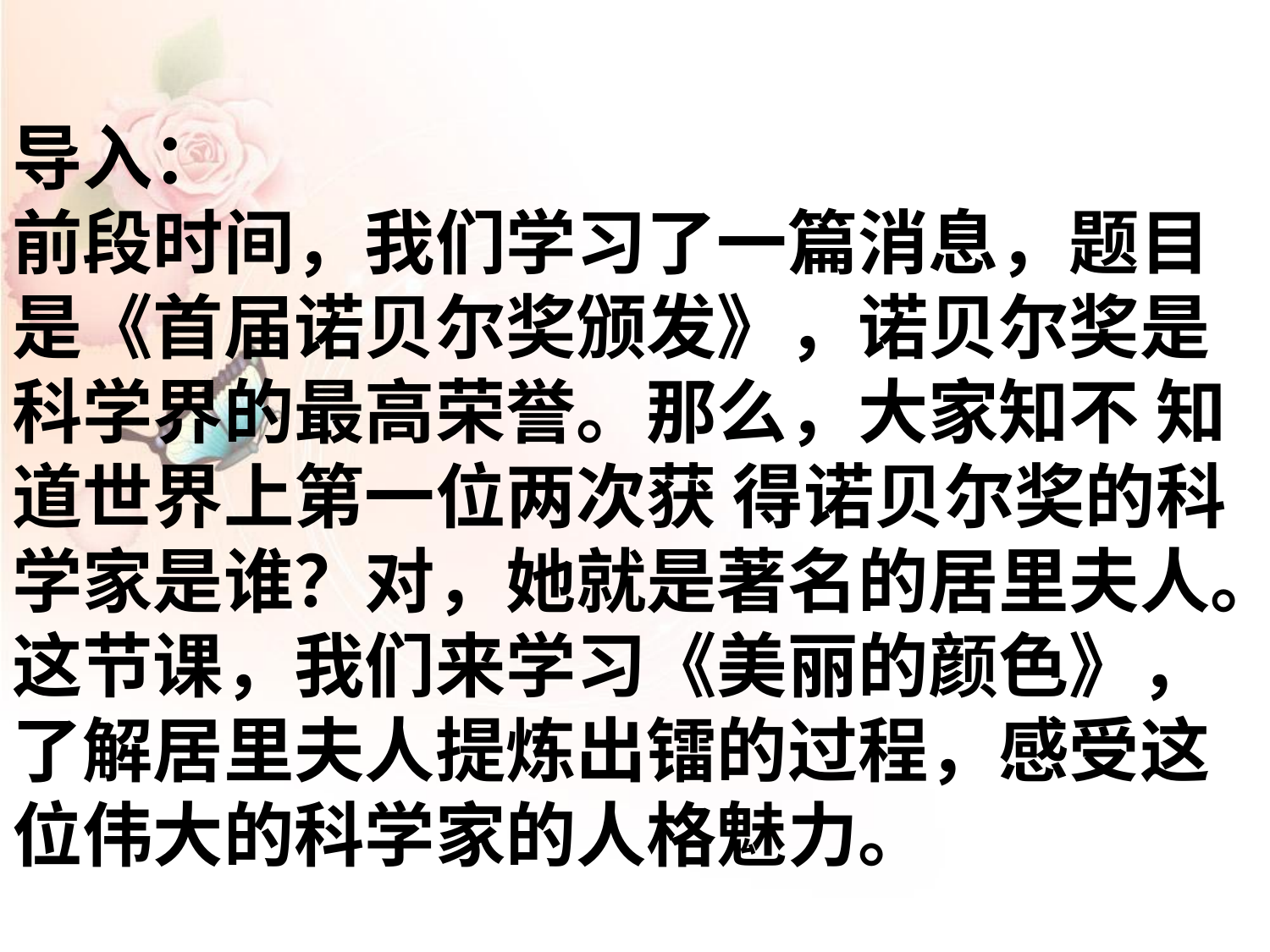

导入：
前段时间，我们学习了一篇消息，题目是《首届诺贝尔奖颁发》，诺贝尔奖是科学界的最高荣誉。那么，大家知不 知道世界上第一位两次获 得诺贝尔奖的科学家是谁？对，她就是著名的居里夫人。这节课，我们来学习《美丽的颜色》，了解居里夫人提炼出镭的过程，感受这位伟大的科学家的人格魅力。
#